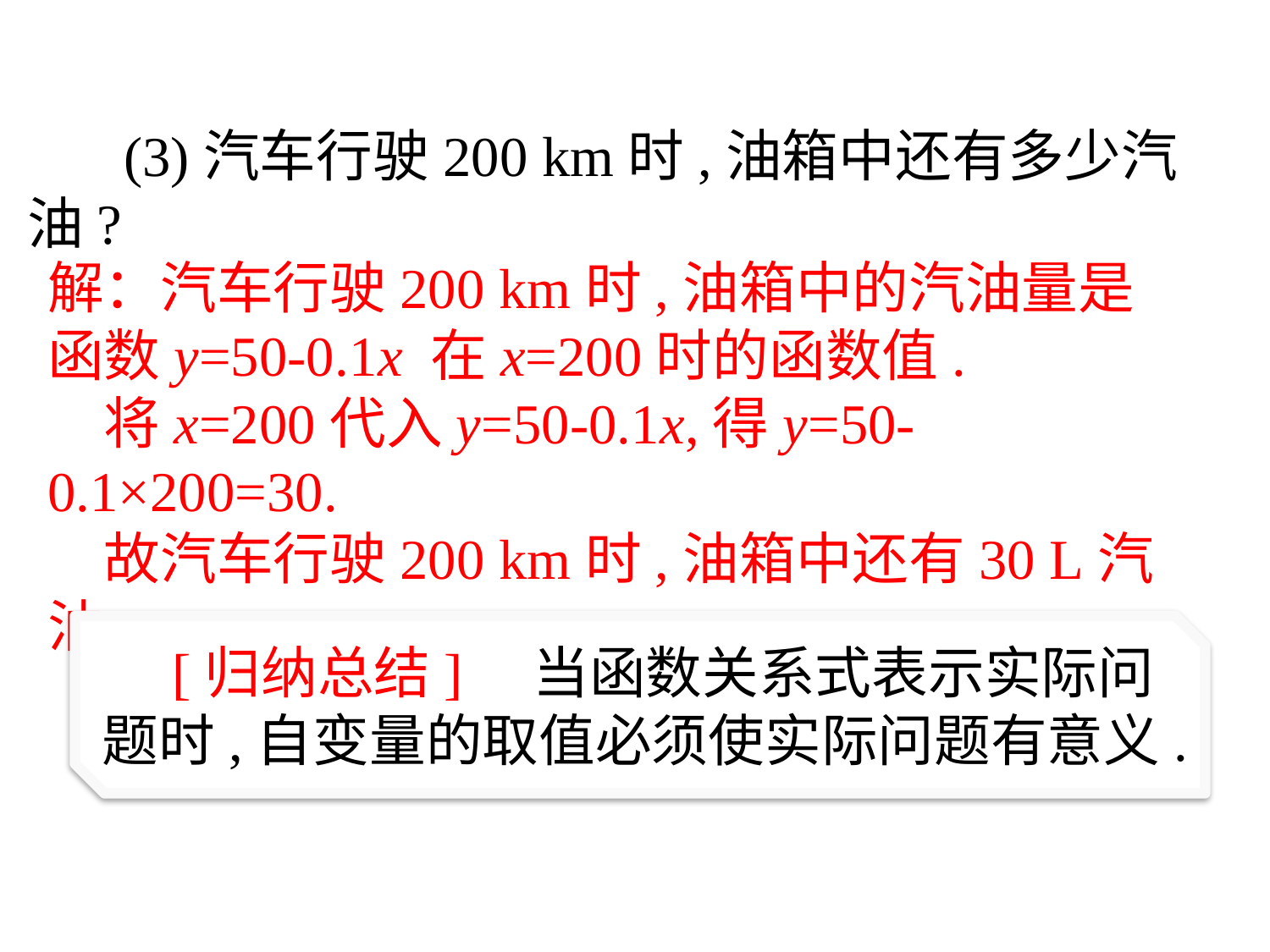

(3)汽车行驶200 km时,油箱中还有多少汽油?
解：汽车行驶200 km时,油箱中的汽油量是函数y=50-0.1x 在x=200时的函数值.
　将x=200代入y=50-0.1x,得y=50-0.1×200=30.
　故汽车行驶200 km时,油箱中还有30 L汽油.
　[归纳总结]　当函数关系式表示实际问题时,自变量的取值必须使实际问题有意义.